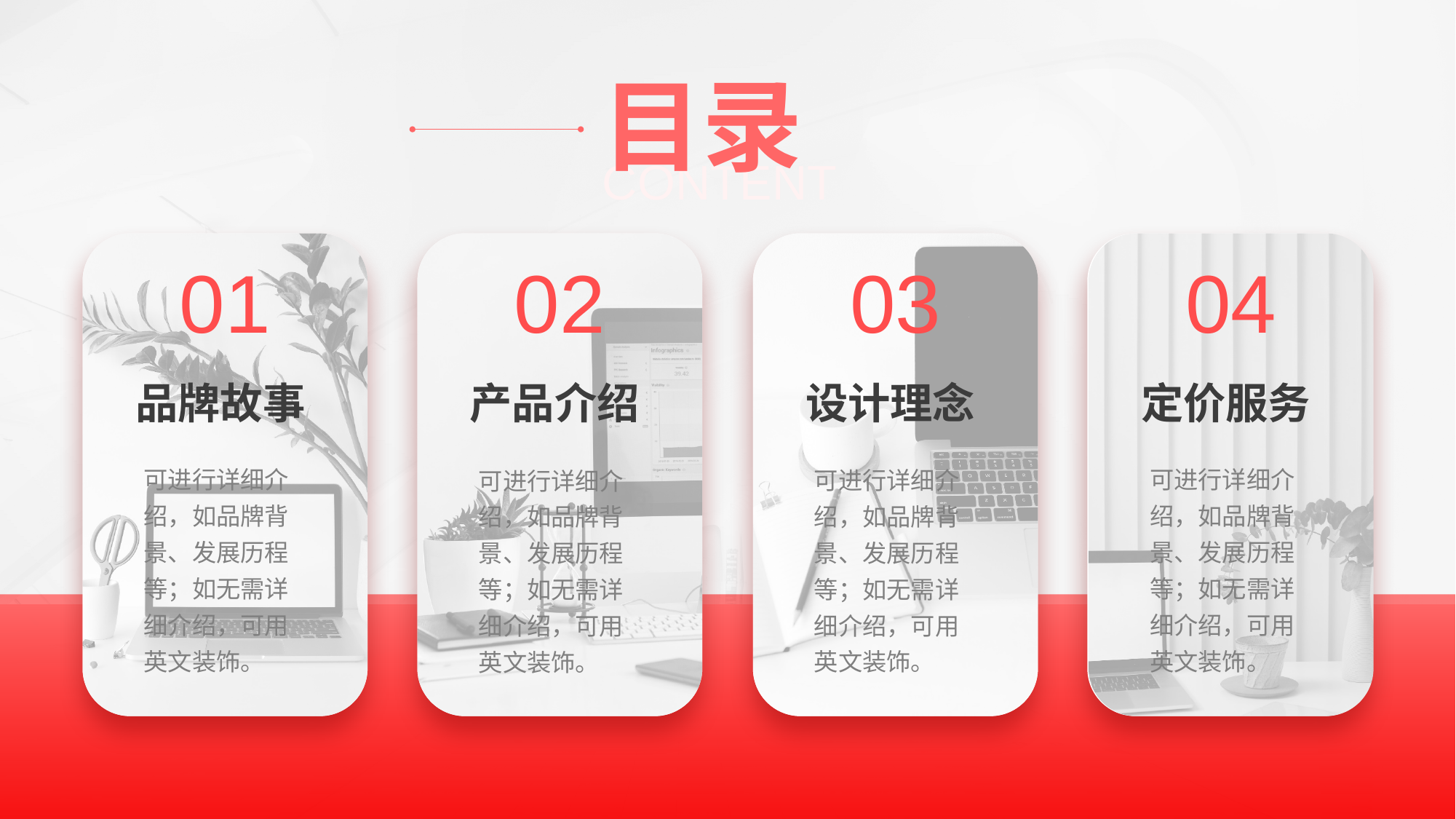

01
02
03
04
品牌故事

产品介绍
设计理念
定价服务
可进行详细介绍，如品牌背景、发展历程等；如无需详细介绍，可用英文装饰。

可进行详细介绍，如品牌背景、发展历程等；如无需详细介绍，可用英文装饰。

可进行详细介绍，如品牌背景、发展历程等；如无需详细介绍，可用英文装饰。

可进行详细介绍，如品牌背景、发展历程等；如无需详细介绍，可用英文装饰。